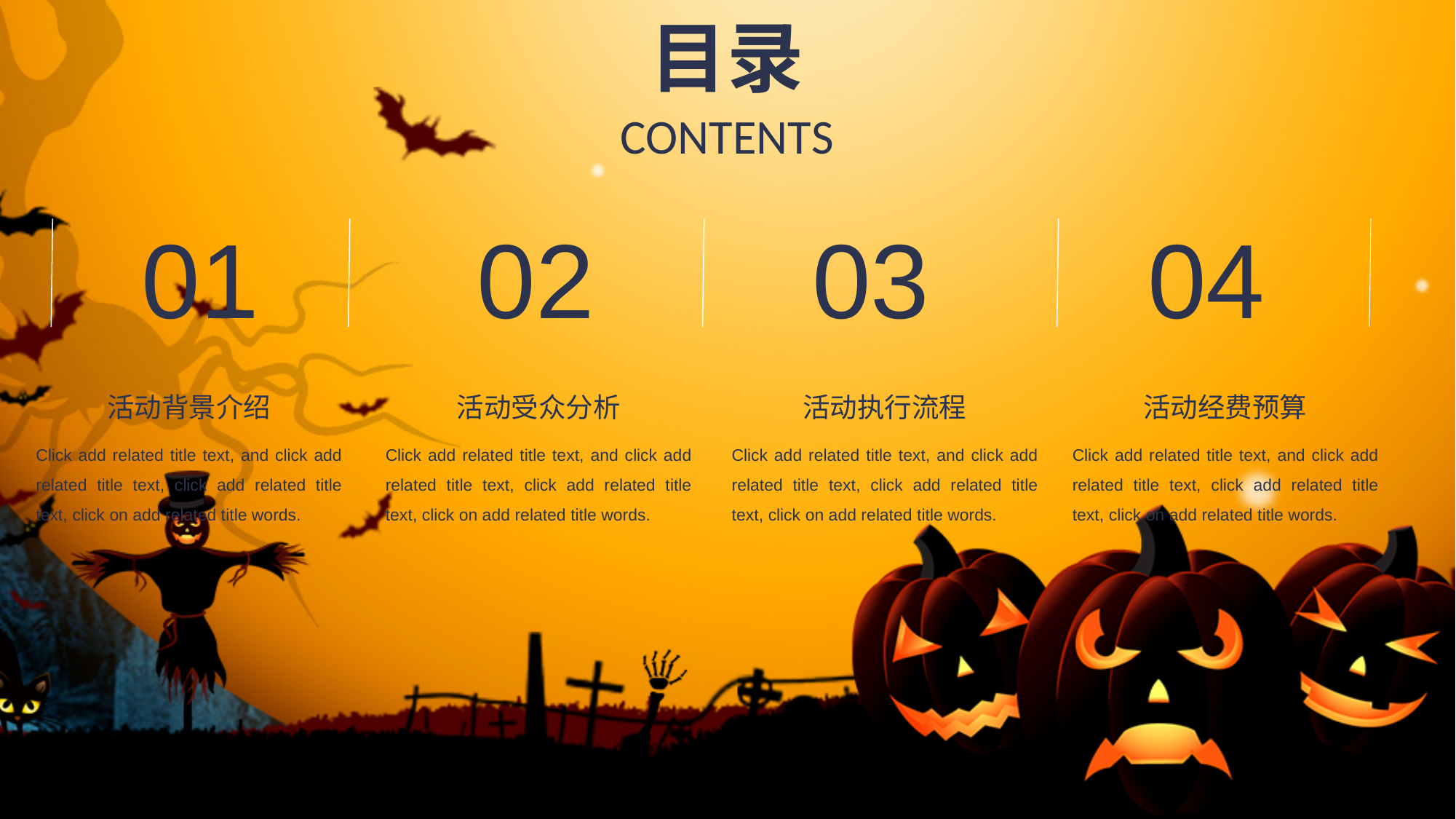

目录
CONTENTS
01
02
03
04
活动背景介绍
活动受众分析
活动执行流程
活动经费预算
Click add related title text, and click add related title text, click add related title text, click on add related title words.
Click add related title text, and click add related title text, click add related title text, click on add related title words.
Click add related title text, and click add related title text, click add related title text, click on add related title words.
Click add related title text, and click add related title text, click add related title text, click on add related title words.